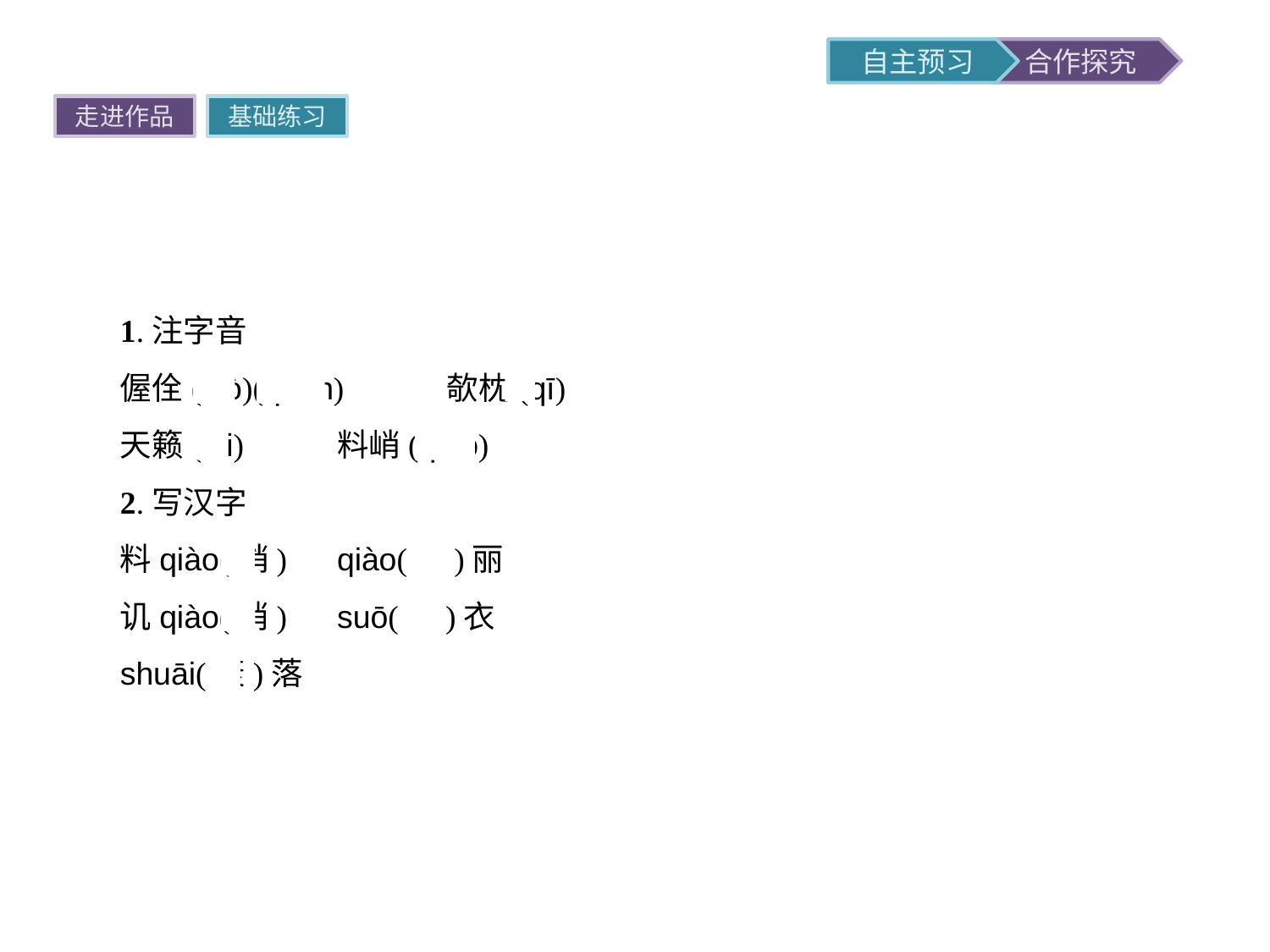

走进作品
基础练习
1.注字音
偓佺(wò)(quán)　　　欹枕(qī)
天籁(lài)	料峭(qiào)
2.写汉字
料qiào(峭)	qiào(俏)丽
讥qiào(诮)	suō(蓑)衣
shuāi(衰)落